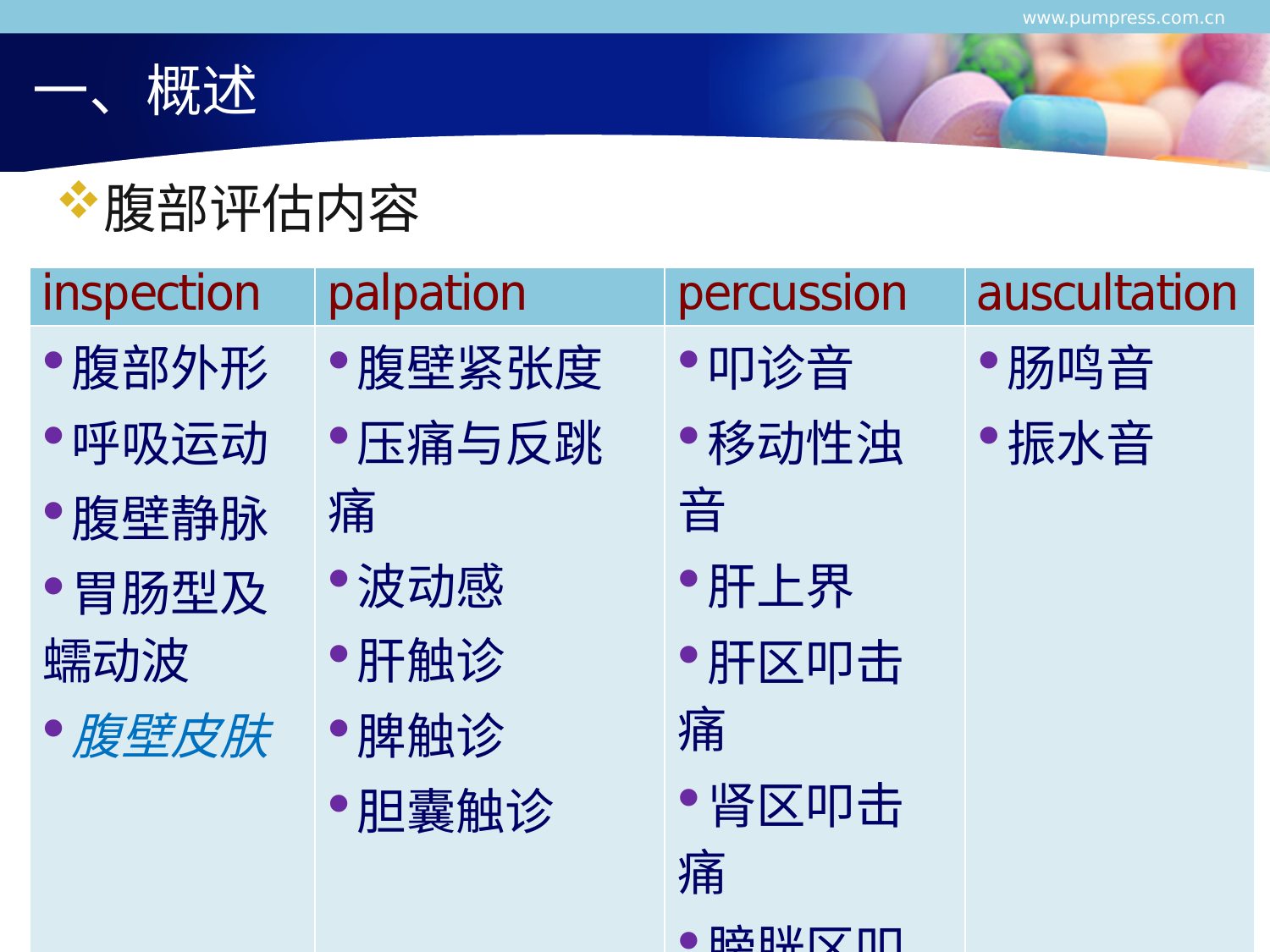

www.pumpress.com.cn
# 一、概述
腹部评估内容
| inspection | palpation | percussion | auscultation |
| --- | --- | --- | --- |
| 腹部外形 呼吸运动 腹壁静脉 胃肠型及 蠕动波 腹壁皮肤 | 腹壁紧张度 压痛与反跳痛 波动感 肝触诊 脾触诊 胆囊触诊 | 叩诊音 移动性浊音 肝上界 肝区叩击痛 肾区叩击痛 膀胱区叩诊 | 肠鸣音 振水音 |